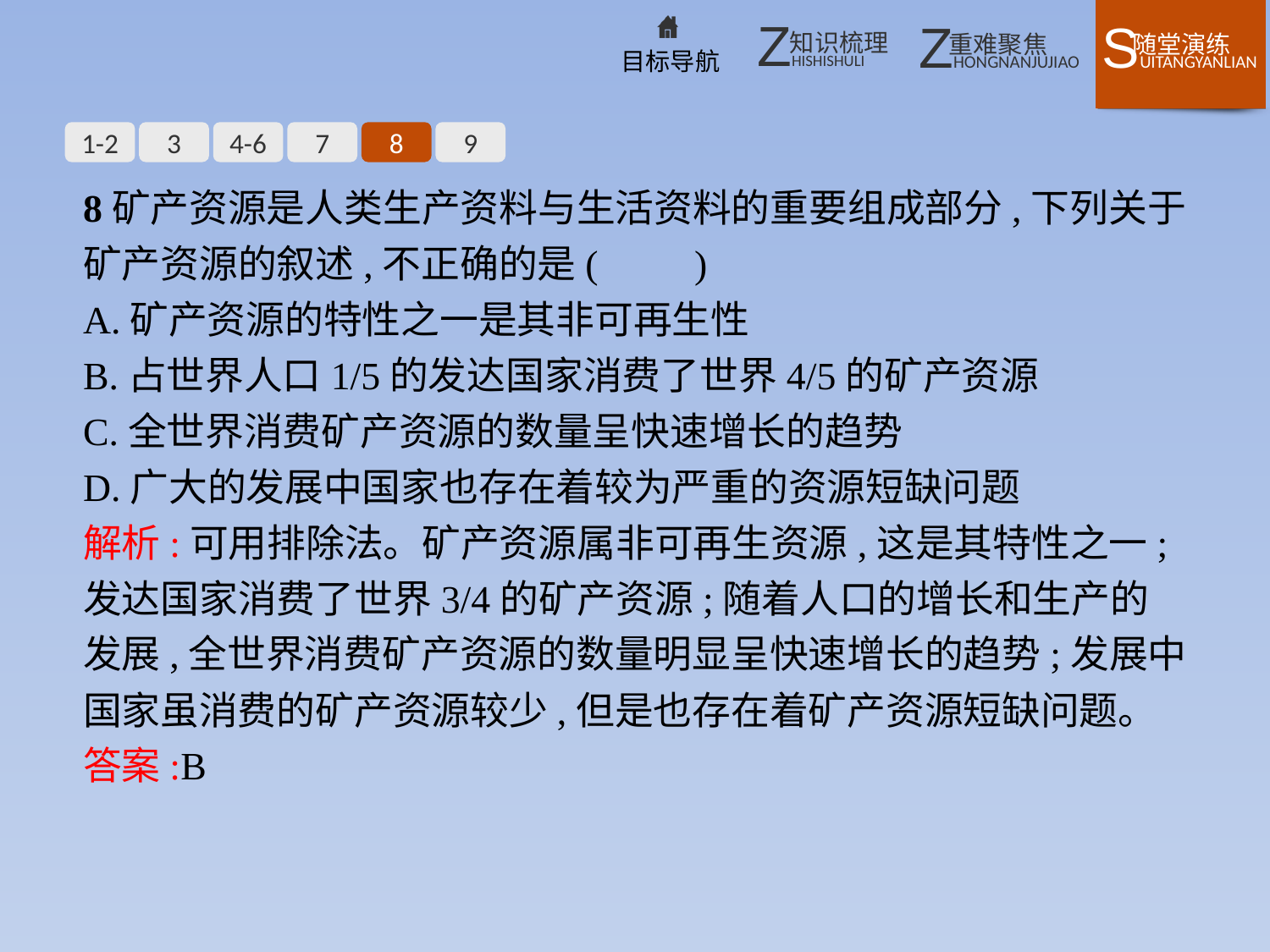

1-2
3
4-6
7
8
9
8矿产资源是人类生产资料与生活资料的重要组成部分,下列关于矿产资源的叙述,不正确的是(　　)
A.矿产资源的特性之一是其非可再生性
B.占世界人口1/5的发达国家消费了世界4/5的矿产资源
C.全世界消费矿产资源的数量呈快速增长的趋势
D.广大的发展中国家也存在着较为严重的资源短缺问题
解析:可用排除法。矿产资源属非可再生资源,这是其特性之一;发达国家消费了世界3/4的矿产资源;随着人口的增长和生产的发展,全世界消费矿产资源的数量明显呈快速增长的趋势;发展中国家虽消费的矿产资源较少,但是也存在着矿产资源短缺问题。
答案:B